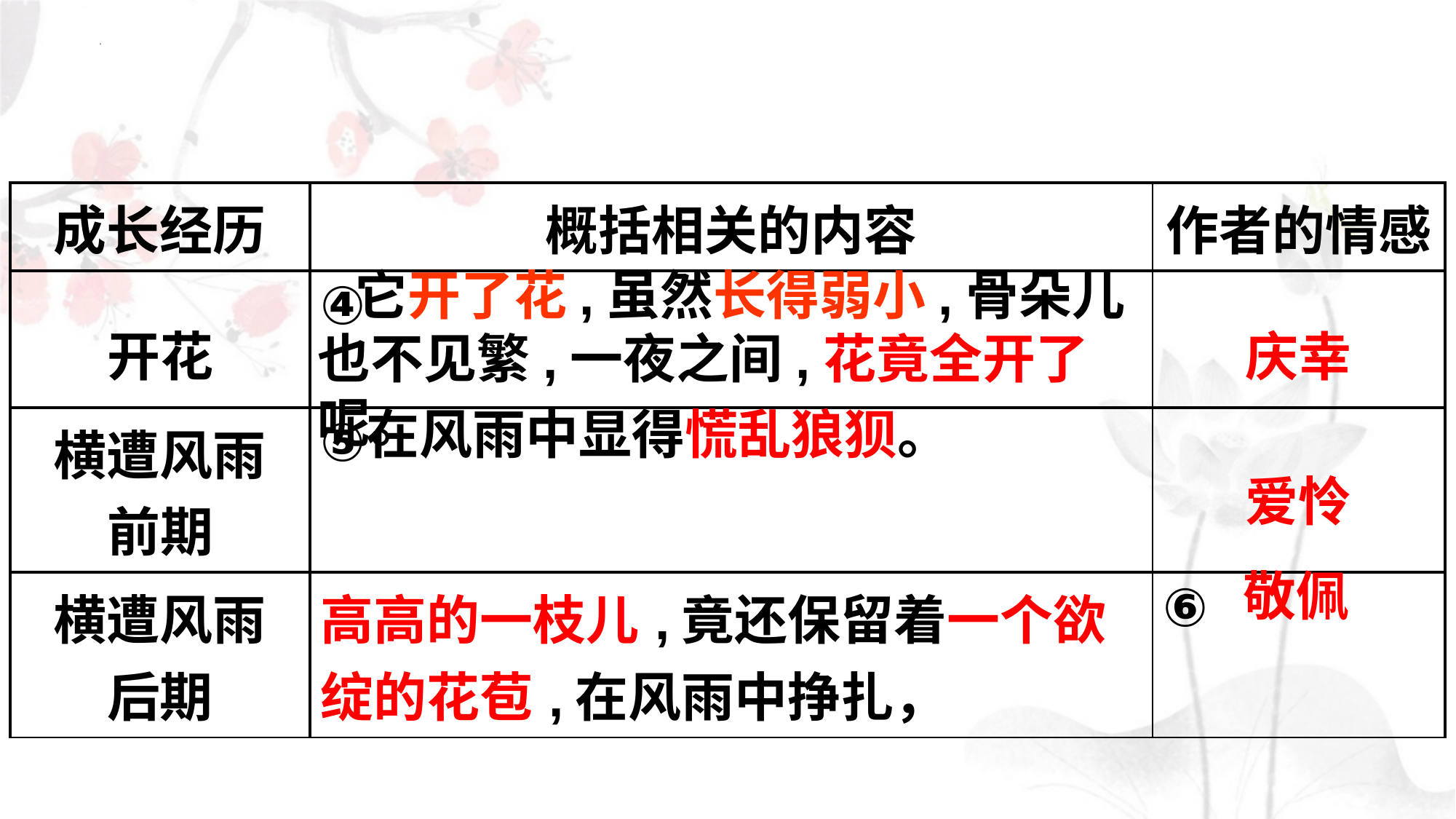

| 成长经历 | 概括相关的内容 | 作者的情感 |
| --- | --- | --- |
| 开花 | ④ | 庆幸 |
| 横遭风雨 前期 | ⑤ | 爱怜 |
| 横遭风雨 后期 | 高高的一枝儿,竟还保留着一个欲绽的花苞,在风雨中挣扎， | ⑥ |
  它开了花,虽然长得弱小,骨朵儿也不见繁,一夜之间,花竟全开了呢。
   在风雨中显得慌乱狼狈。
敬佩